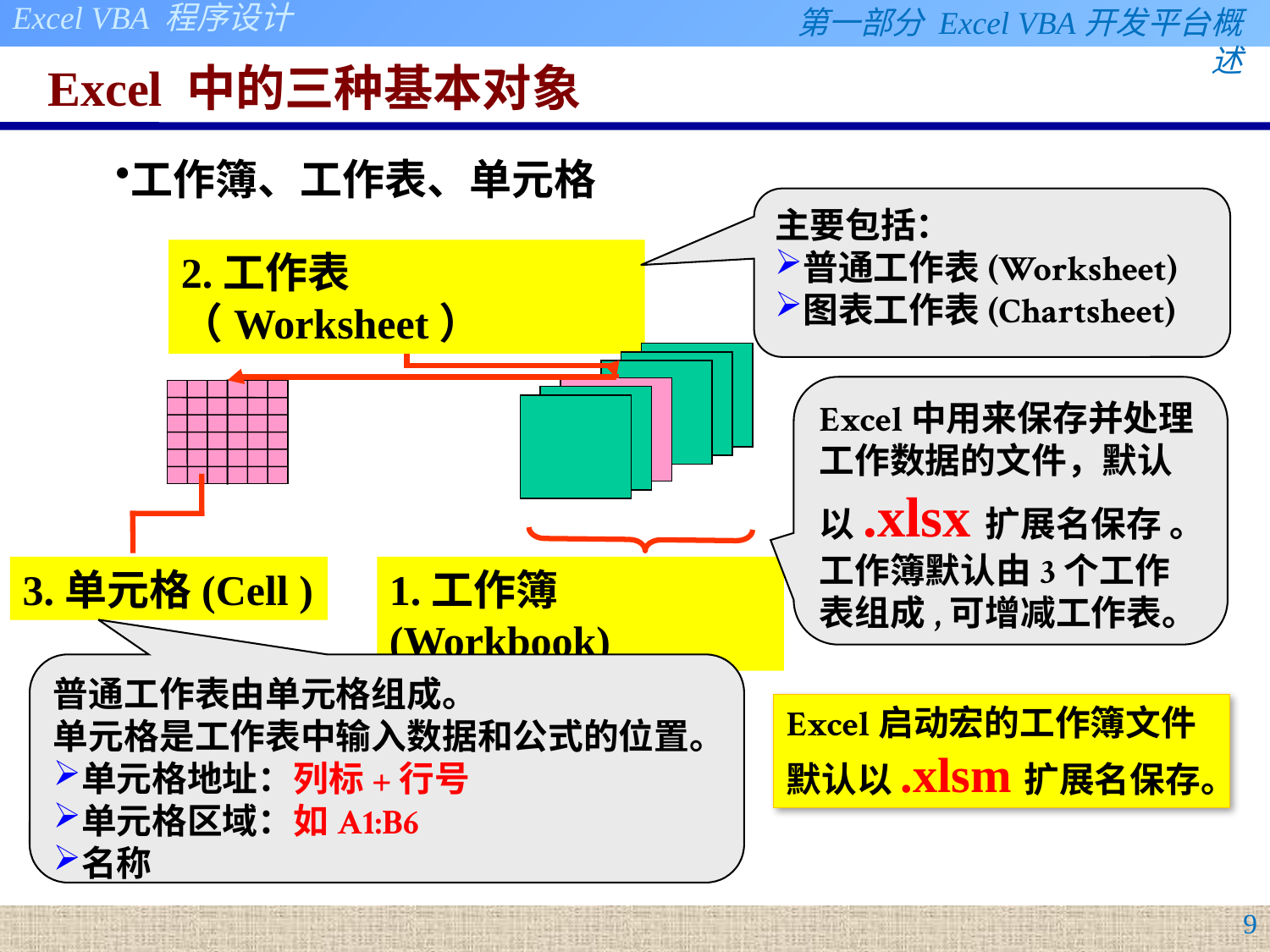

# Excel 中的三种基本对象
工作簿、工作表、单元格
主要包括：
普通工作表(Worksheet)
图表工作表(Chartsheet)
2.工作表（Worksheet）

3.单元格(Cell )
1.工作簿(Workbook)
Excel中用来保存并处理工作数据的文件，默认以.xlsx扩展名保存 。
工作簿默认由3个工作表组成,可增减工作表。

普通工作表由单元格组成。
单元格是工作表中输入数据和公式的位置。
单元格地址：列标+行号
单元格区域：如A1:B6
名称

Excel启动宏的工作簿文件默认以.xlsm扩展名保存。